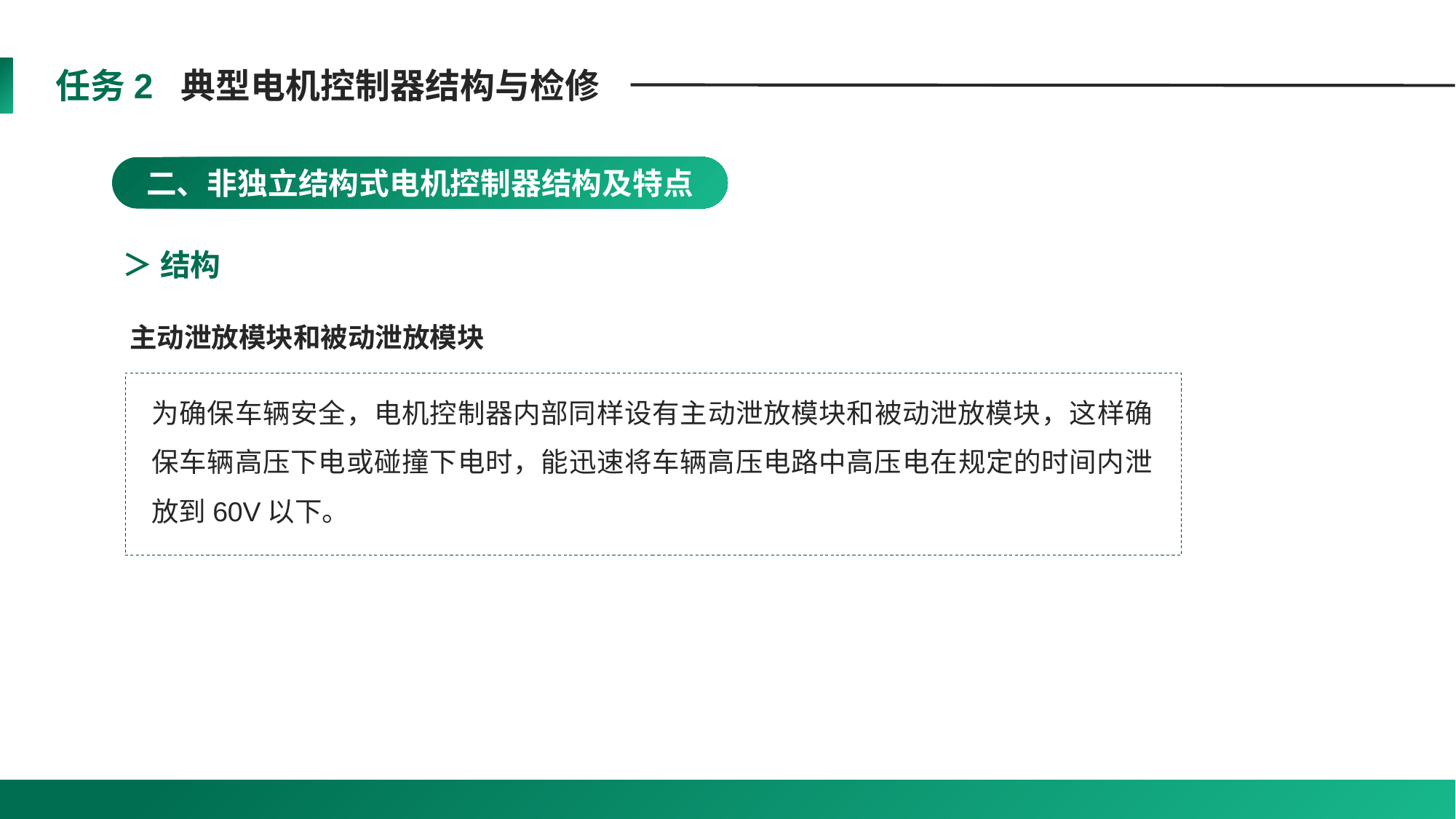

任务2  典型电机控制器结构与检修
二、非独立结构式电机控制器结构及特点
＞ 结构
主动泄放模块和被动泄放模块

为确保车辆安全，电机控制器内部同样设有主动泄放模块和被动泄放模块，这样确保车辆高压下电或碰撞下电时，能迅速将车辆高压电路中高压电在规定的时间内泄放到60V以下。